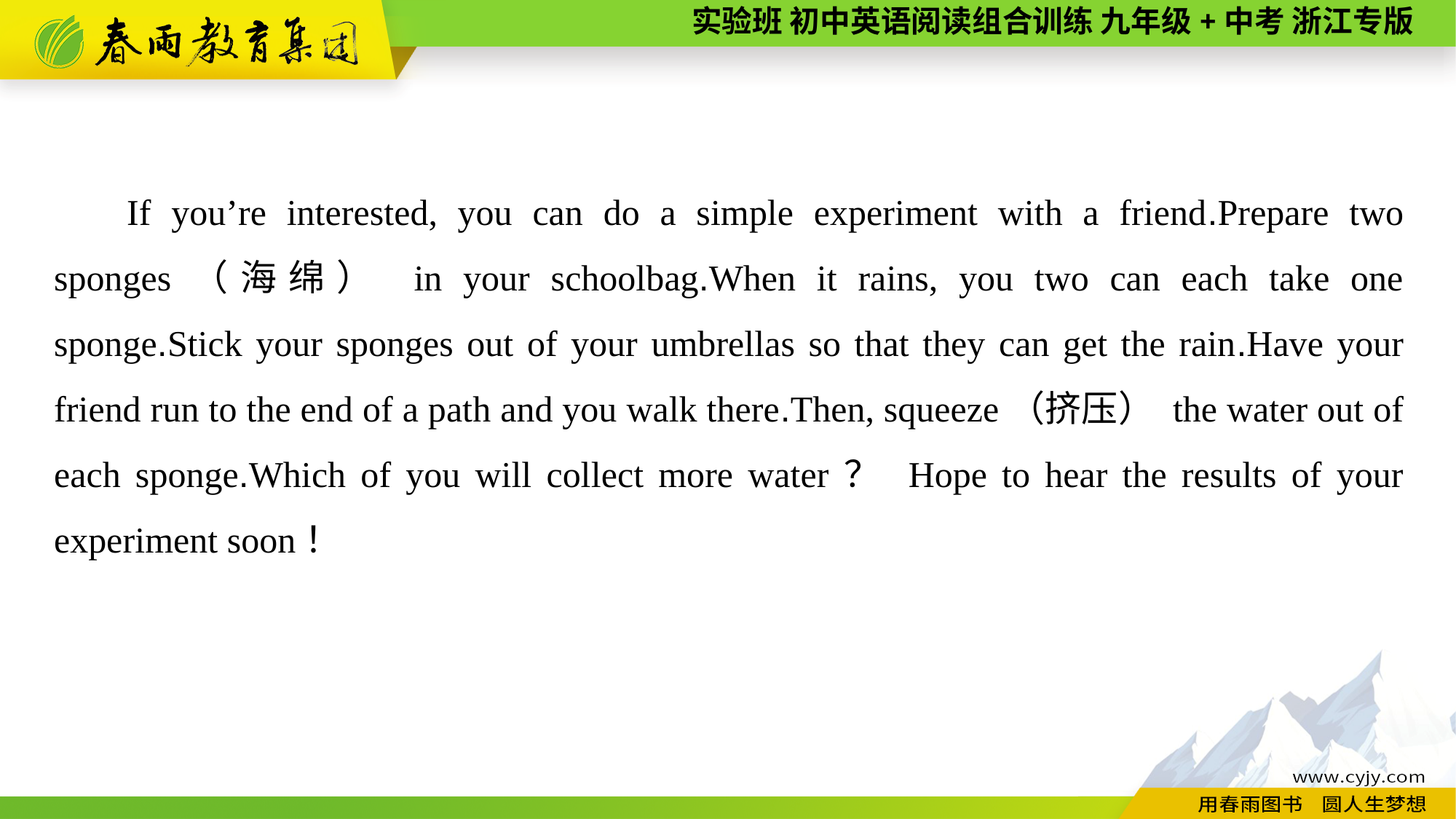

If you’re interested, you can do a simple experiment with a friend.Prepare two sponges（海绵） in your schoolbag.When it rains, you two can each take one sponge.Stick your sponges out of your umbrellas so that they can get the rain.Have your friend run to the end of a path and you walk there.Then, squeeze（挤压） the water out of each sponge.Which of you will collect more water？ Hope to hear the results of your experiment soon！